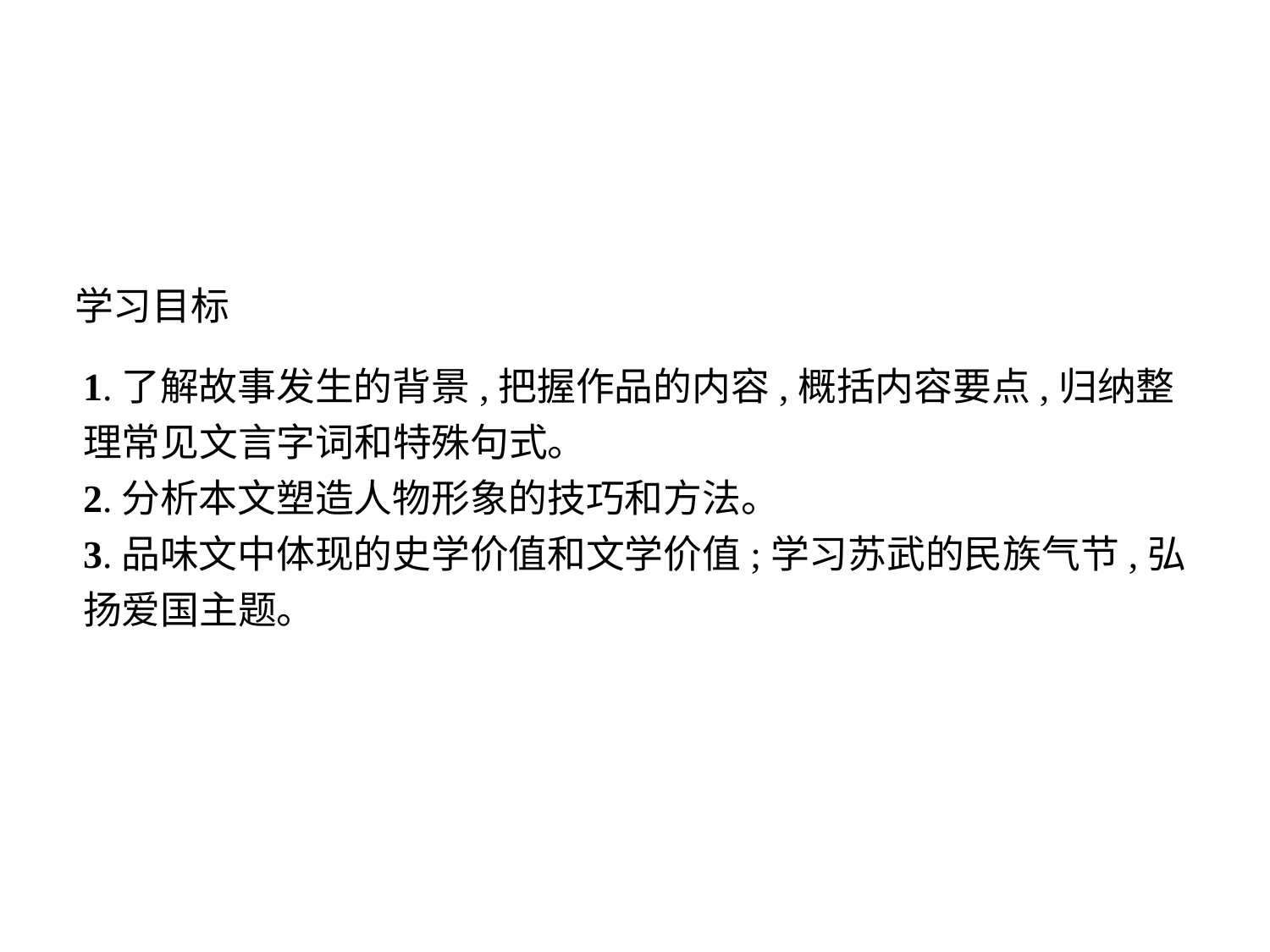

学习目标
1.了解故事发生的背景,把握作品的内容,概括内容要点,归纳整理常见文言字词和特殊句式。
2.分析本文塑造人物形象的技巧和方法。
3.品味文中体现的史学价值和文学价值;学习苏武的民族气节,弘扬爱国主题。